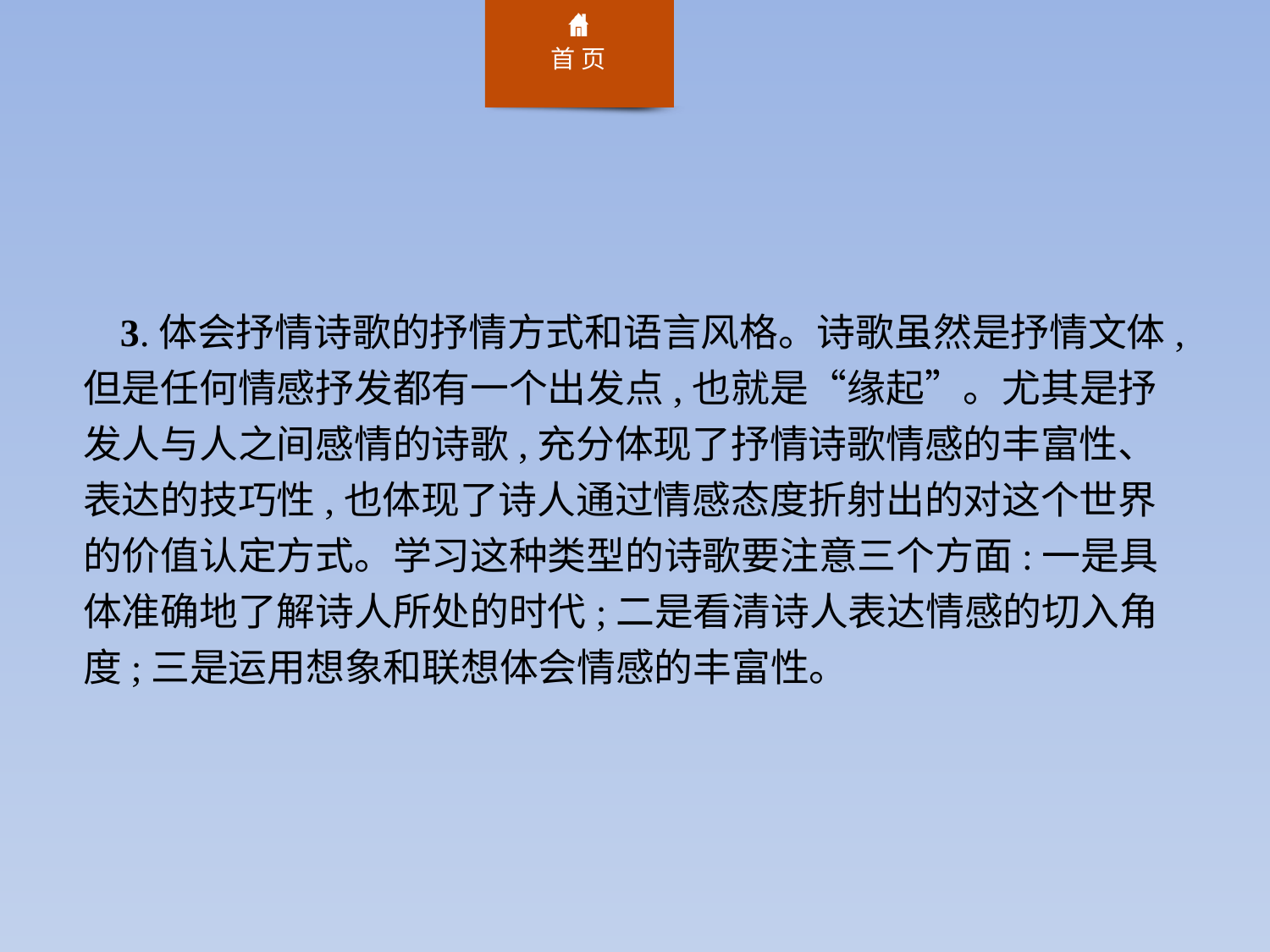

3.体会抒情诗歌的抒情方式和语言风格。诗歌虽然是抒情文体,但是任何情感抒发都有一个出发点,也就是“缘起”。尤其是抒发人与人之间感情的诗歌,充分体现了抒情诗歌情感的丰富性、表达的技巧性,也体现了诗人通过情感态度折射出的对这个世界的价值认定方式。学习这种类型的诗歌要注意三个方面:一是具体准确地了解诗人所处的时代;二是看清诗人表达情感的切入角度;三是运用想象和联想体会情感的丰富性。